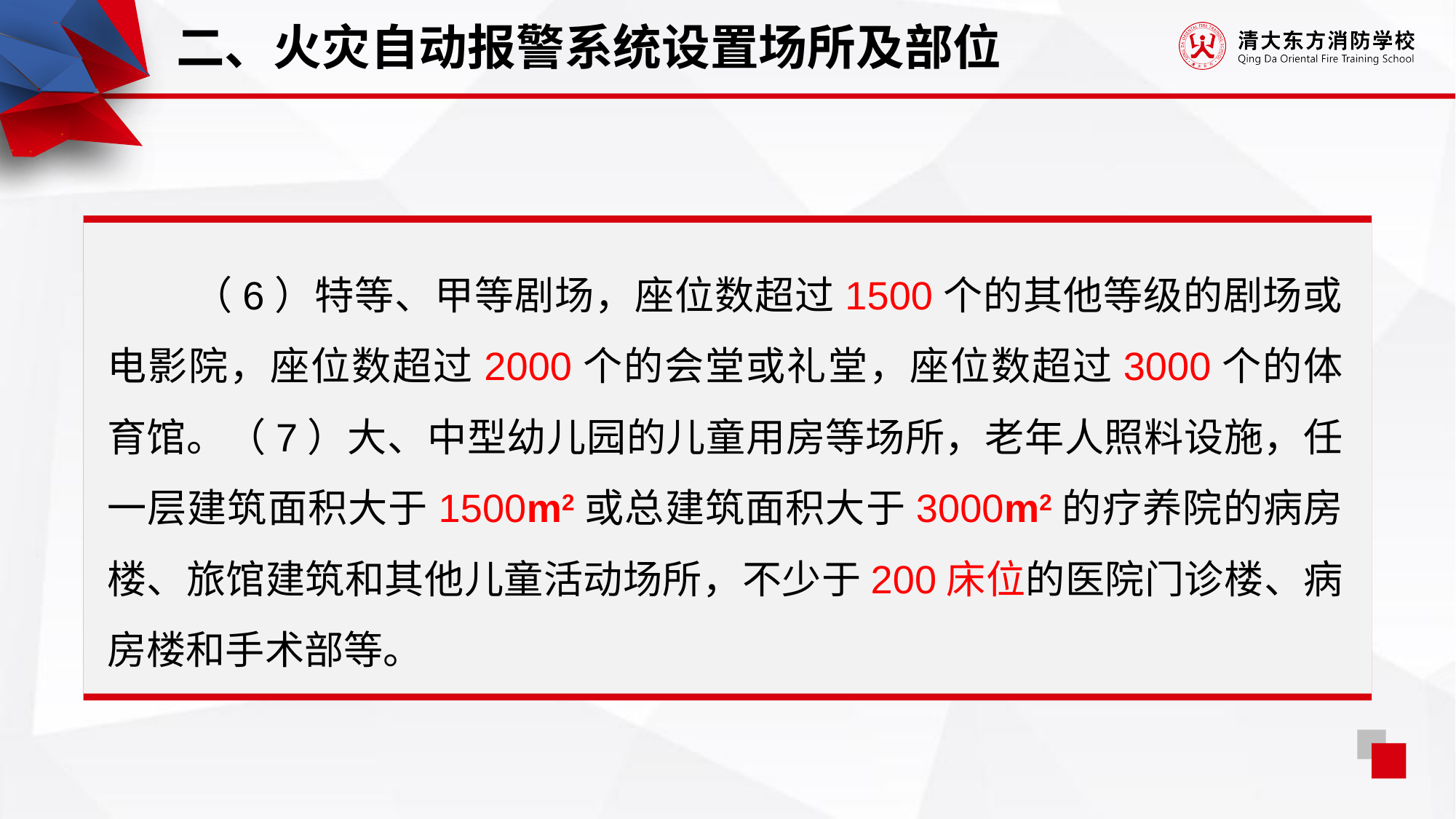

二、火灾自动报警系统设置场所及部位

（6）特等、甲等剧场，座位数超过1500个的其他等级的剧场或电影院，座位数超过2000个的会堂或礼堂，座位数超过3000个的体育馆。（7）大、中型幼儿园的儿童用房等场所，老年人照料设施，任一层建筑面积大于1500m2或总建筑面积大于3000m2的疗养院的病房楼、旅馆建筑和其他儿童活动场所，不少于200床位的医院门诊楼、病房楼和手术部等。